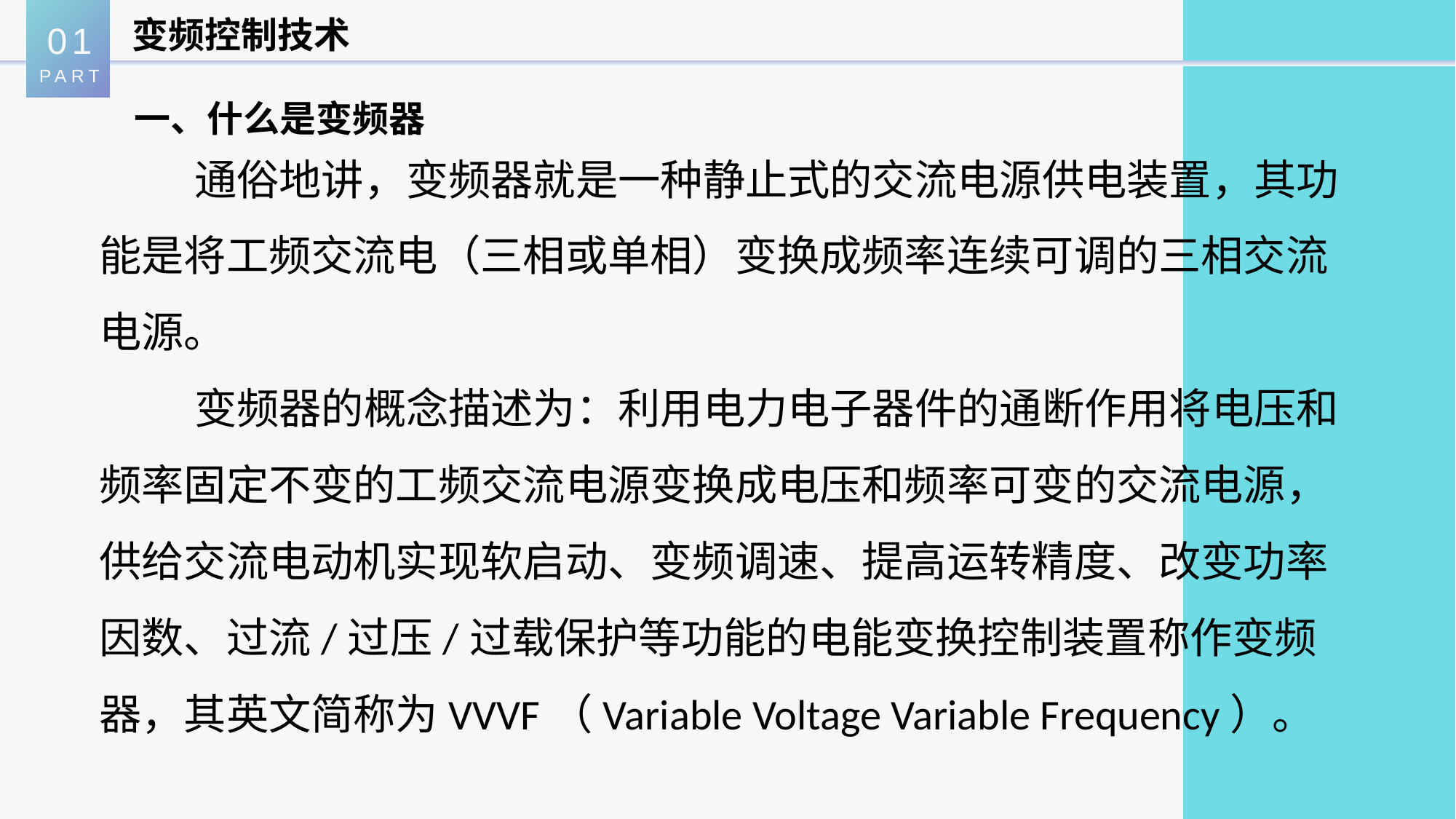

01
PART
变频控制技术

一、什么是变频器
         通俗地讲，变频器就是一种静止式的交流电源供电装置，其功能是将工频交流电（三相或单相）变换成频率连续可调的三相交流电源。
         变频器的概念描述为：利用电力电子器件的通断作用将电压和频率固定不变的工频交流电源变换成电压和频率可变的交流电源，供给交流电动机实现软启动、变频调速、提高运转精度、改变功率因数、过流/过压/过载保护等功能的电能变换控制装置称作变频器，其英文简称为VVVF（Variable Voltage Variable Frequency）。